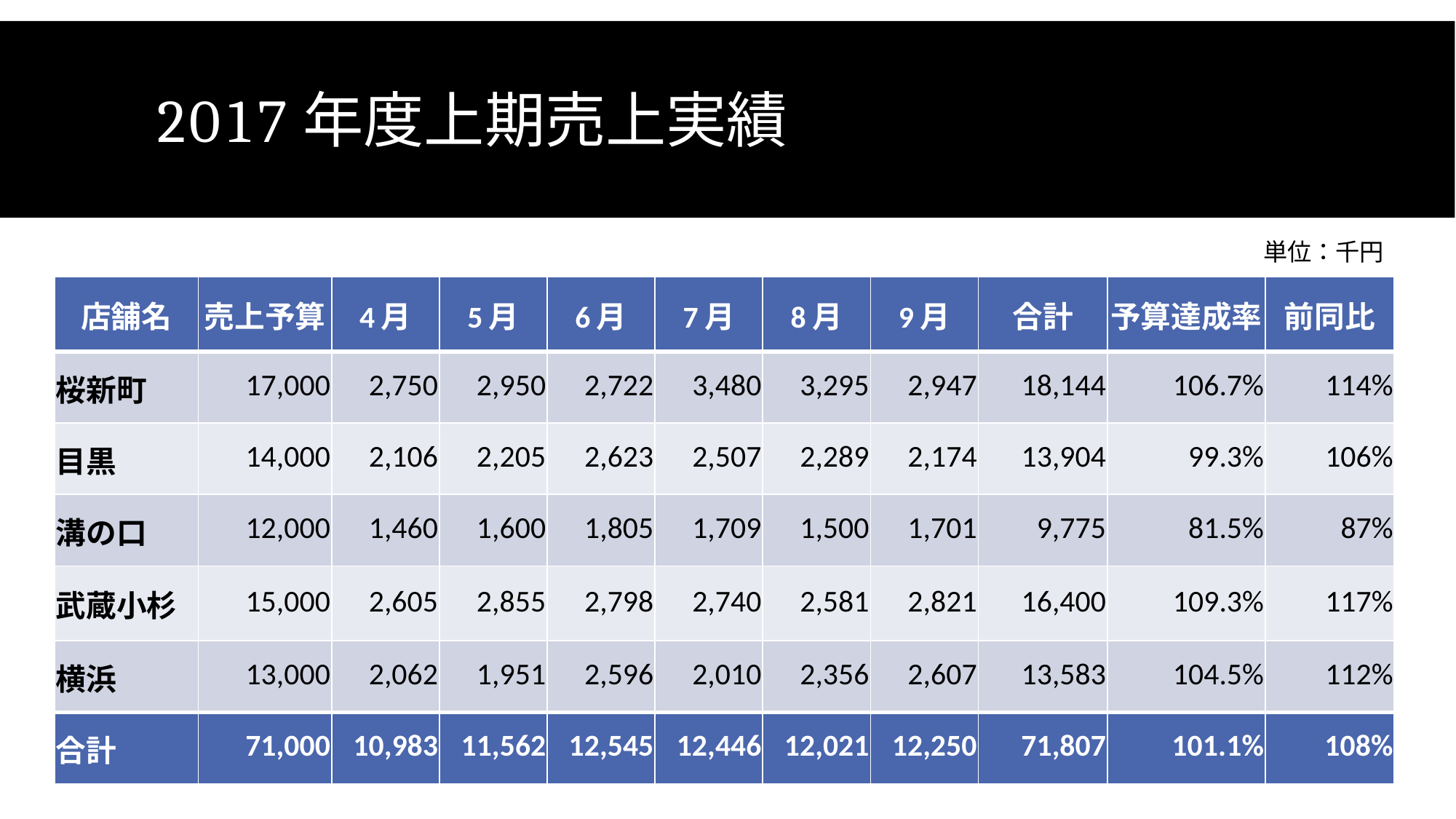

# 2017年度上期売上実績
単位：千円
| 店舗名 | 売上予算 | 4月 | 5月 | 6月 | 7月 | 8月 | 9月 | 合計 | 予算達成率 | 前同比 |
| --- | --- | --- | --- | --- | --- | --- | --- | --- | --- | --- |
| 桜新町 | 17,000 | 2,750 | 2,950 | 2,722 | 3,480 | 3,295 | 2,947 | 18,144 | 106.7% | 114% |
| 目黒 | 14,000 | 2,106 | 2,205 | 2,623 | 2,507 | 2,289 | 2,174 | 13,904 | 99.3% | 106% |
| 溝の口 | 12,000 | 1,460 | 1,600 | 1,805 | 1,709 | 1,500 | 1,701 | 9,775 | 81.5% | 87% |
| 武蔵小杉 | 15,000 | 2,605 | 2,855 | 2,798 | 2,740 | 2,581 | 2,821 | 16,400 | 109.3% | 117% |
| 横浜 | 13,000 | 2,062 | 1,951 | 2,596 | 2,010 | 2,356 | 2,607 | 13,583 | 104.5% | 112% |
| 合計 | 71,000 | 10,983 | 11,562 | 12,545 | 12,446 | 12,021 | 12,250 | 71,807 | 101.1% | 108% |